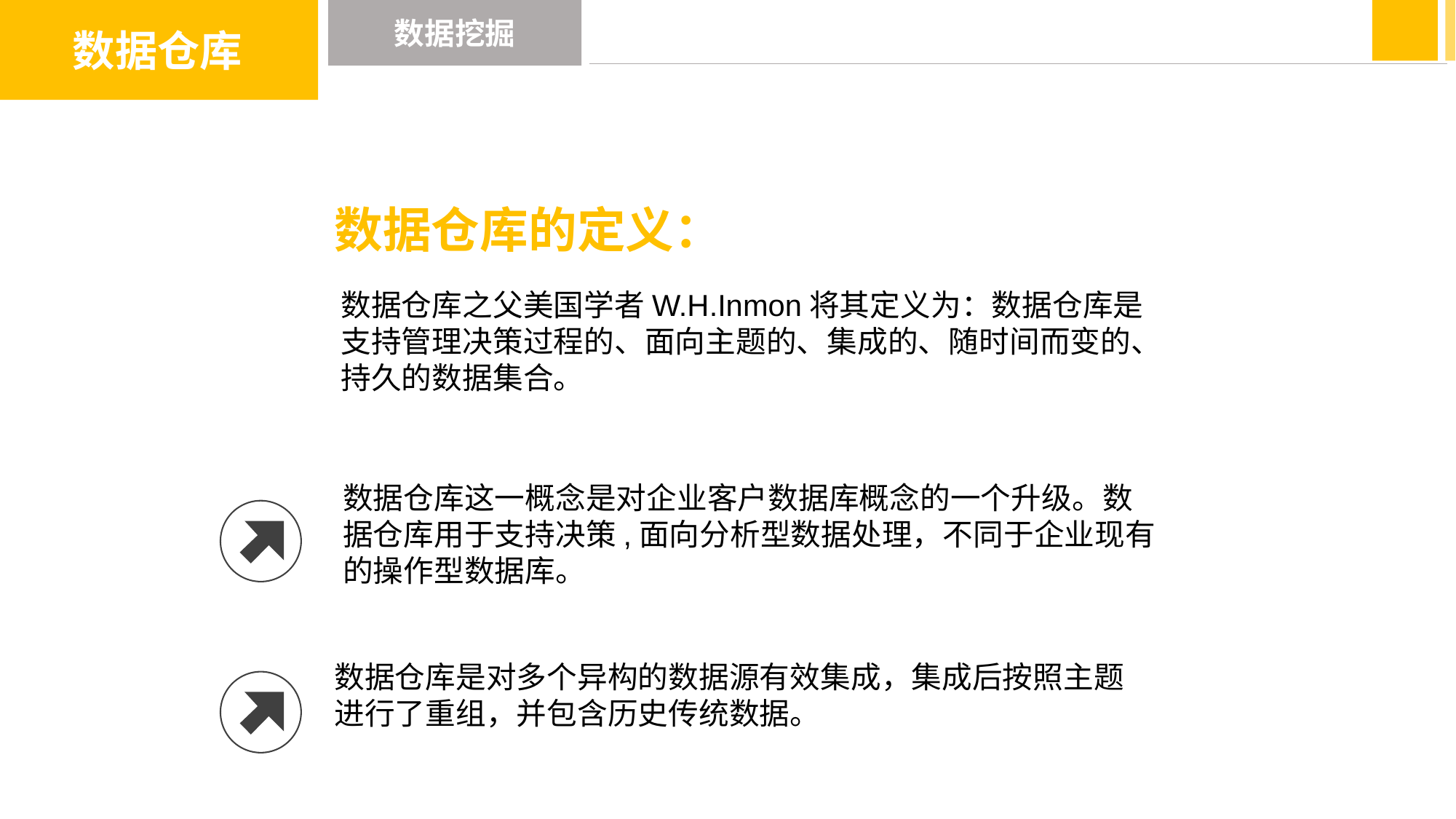

数据仓库
数据挖掘

数据仓库的定义：
数据仓库之父美国学者W.H.Inmon将其定义为：数据仓库是支持管理决策过程的、面向主题的、集成的、随时间而变的、持久的数据集合。

数据仓库这一概念是对企业客户数据库概念的一个升级。数据仓库用于支持决策,面向分析型数据处理，不同于企业现有的操作型数据库。

数据仓库是对多个异构的数据源有效集成，集成后按照主题进行了重组，并包含历史传统数据。